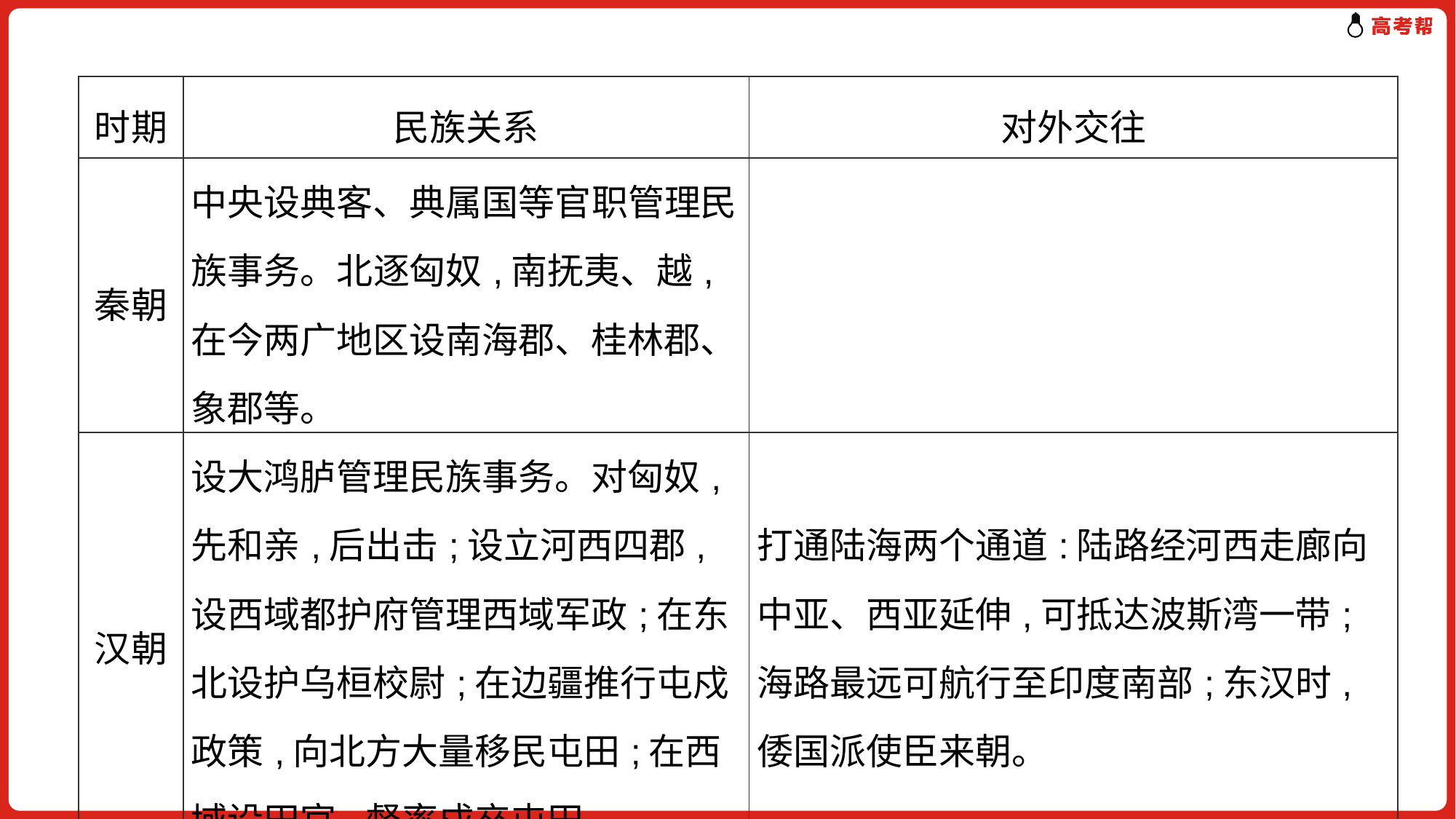

| 时期 | 民族关系 | 对外交往 |
| --- | --- | --- |
| 秦朝 | 中央设典客、典属国等官职管理民族事务。北逐匈奴,南抚夷、越,在今两广地区设南海郡、桂林郡、象郡等。 |  |
| 汉朝 | 设大鸿胪管理民族事务。对匈奴,先和亲,后出击;设立河西四郡,设西域都护府管理西域军政;在东北设护乌桓校尉;在边疆推行屯戍政策,向北方大量移民屯田;在西域设田官,督率戍卒屯田。 | 打通陆海两个通道:陆路经河西走廊向中亚、西亚延伸,可抵达波斯湾一带;海路最远可航行至印度南部;东汉时,倭国派使臣来朝。 |